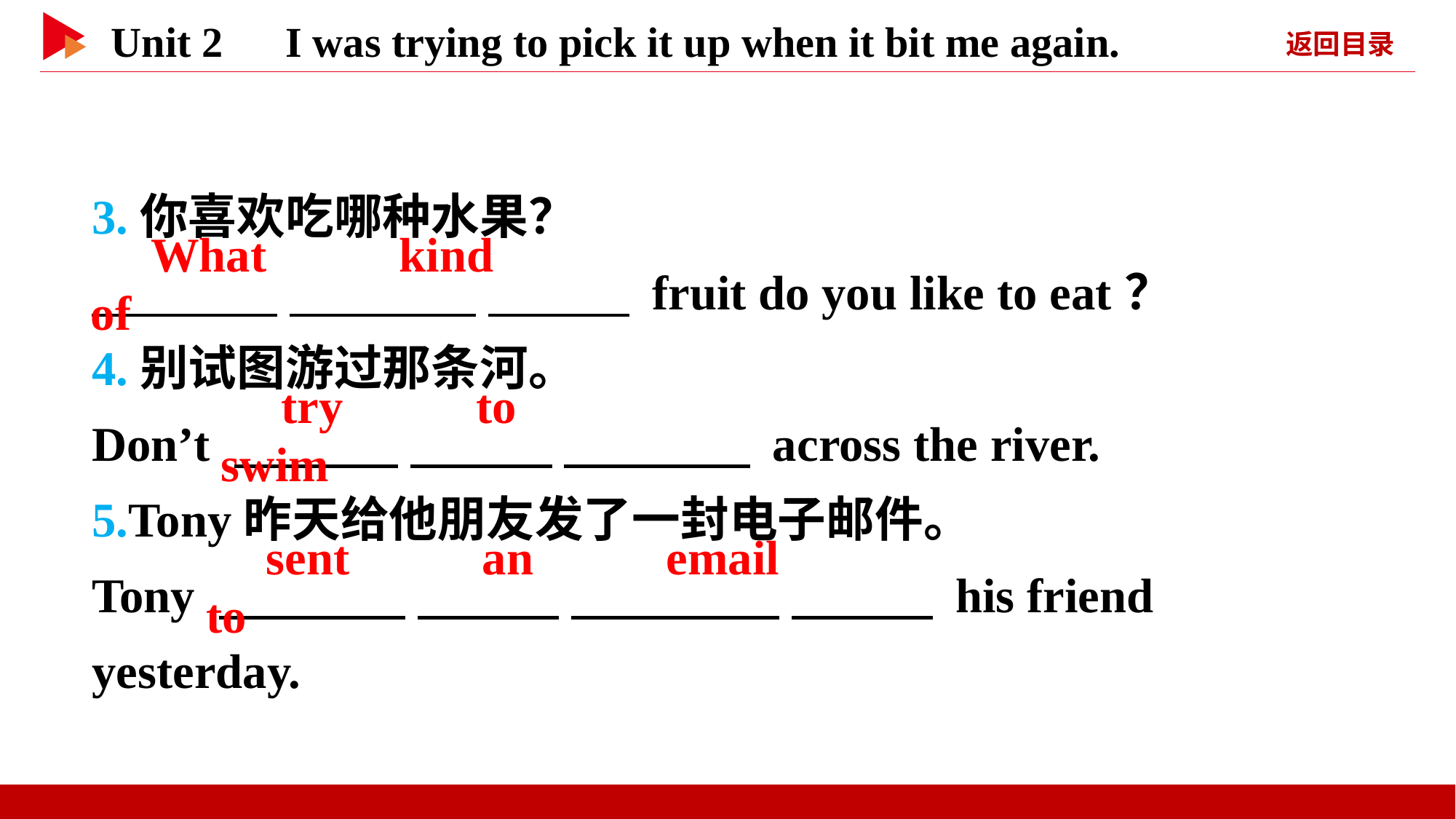

3.你喜欢吃哪种水果？
　        　 　        　 　    　 fruit do you like to eat？
4.别试图游过那条河。
Don’t 　      　 　    　 　        　 across the river.
5.Tony昨天给他朋友发了一封电子邮件。
Tony 　        　 　    　 　          　 　    　 his friend yesterday.
　What　 　kind　 　of
　try　 　to　 　swim
　sent　 　an　 　email　 　to